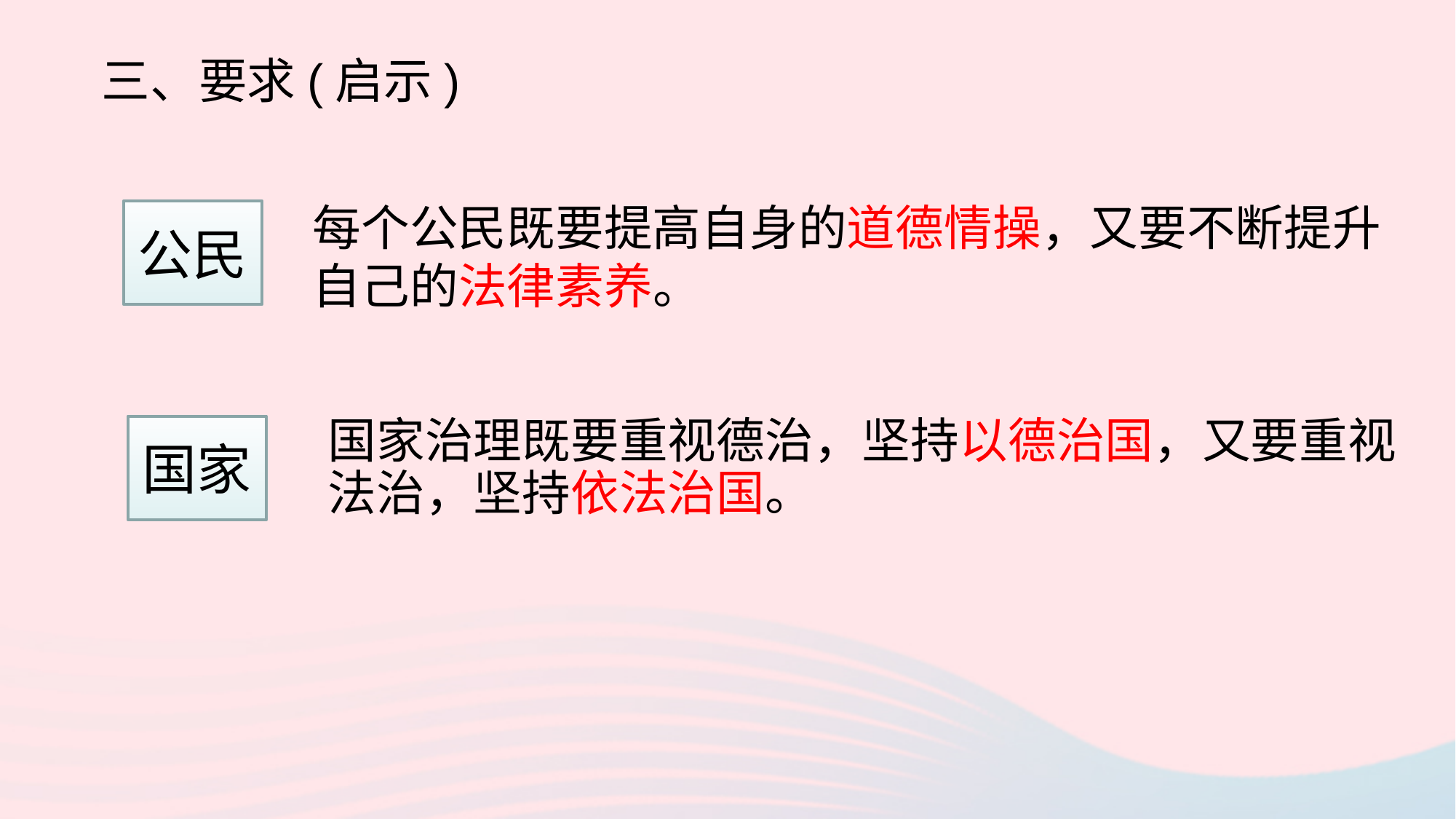

三、要求(启示)
每个公民既要提高自身的道德情操，又要不断提升自己的法律素养。
公民
国家治理既要重视德治，坚持以德治国，又要重视法治，坚持依法治国。
国家